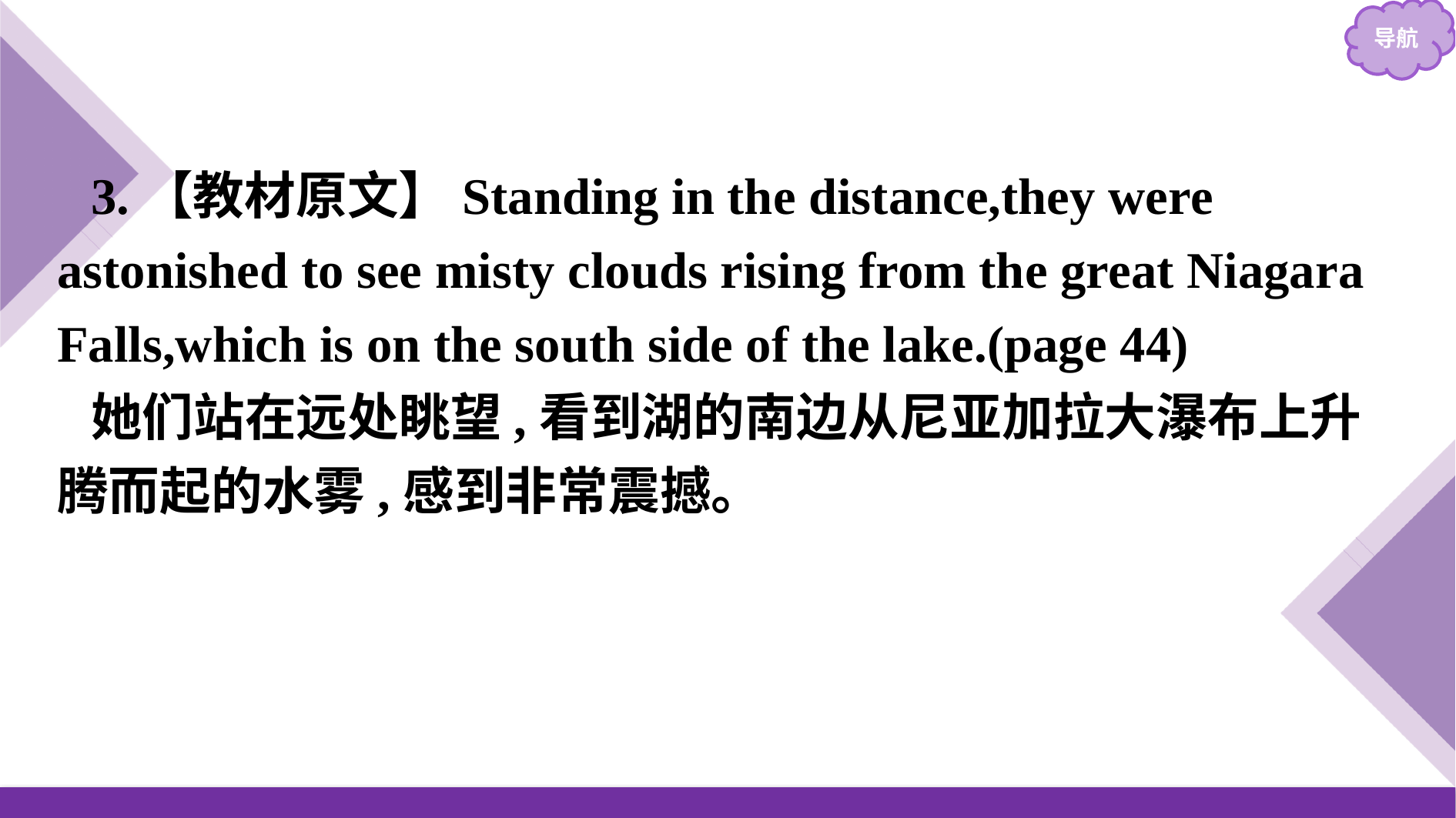

3.【教材原文】Standing in the distance,they were astonished to see misty clouds rising from the great Niagara Falls,which is on the south side of the lake.(page 44)
她们站在远处眺望,看到湖的南边从尼亚加拉大瀑布上升腾而起的水雾,感到非常震撼。